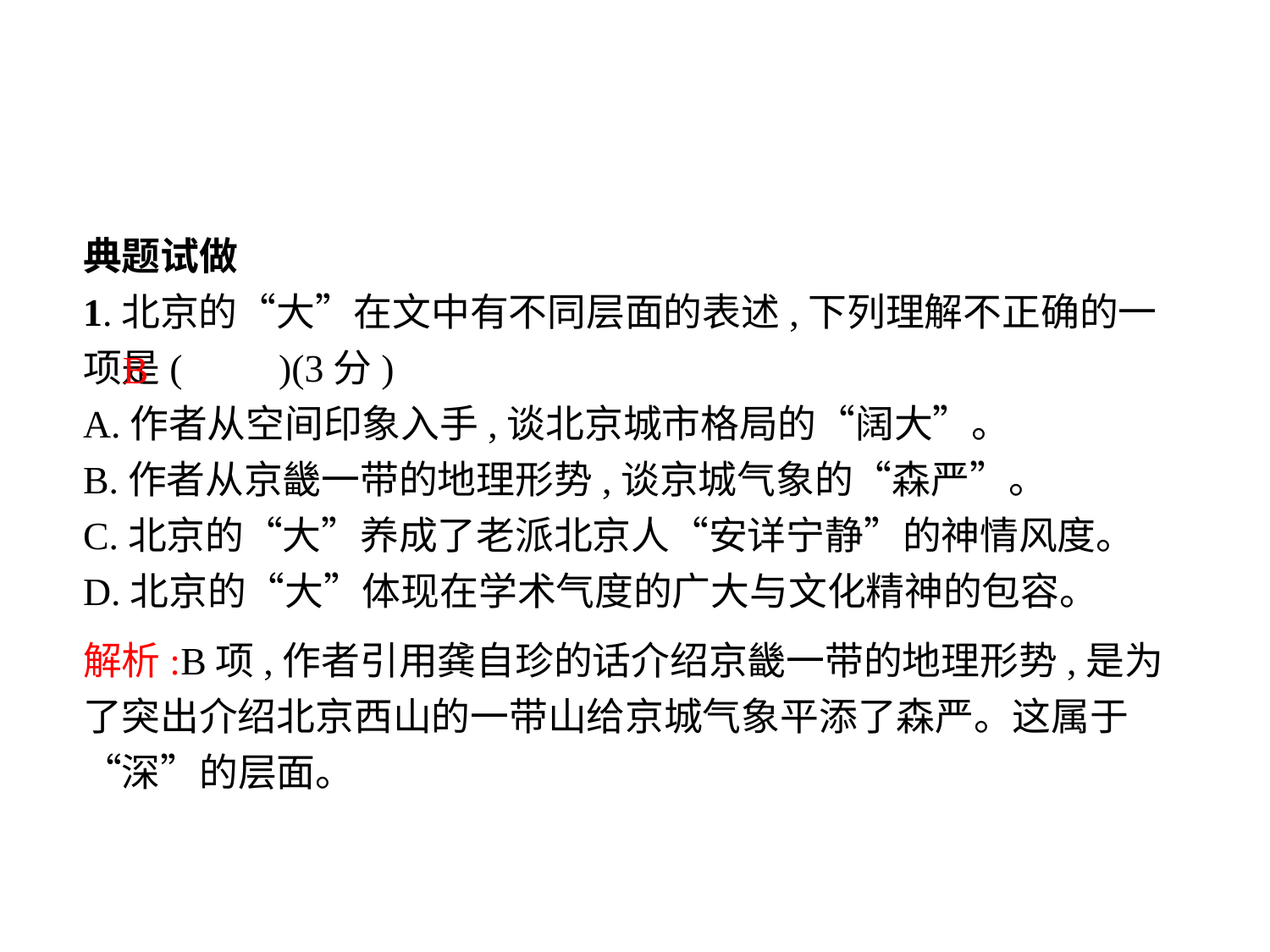

典题试做
1.北京的“大”在文中有不同层面的表述,下列理解不正确的一项是(　　)(3分)
A.作者从空间印象入手,谈北京城市格局的“阔大”。
B.作者从京畿一带的地理形势,谈京城气象的“森严”。
C.北京的“大”养成了老派北京人“安详宁静”的神情风度。
D.北京的“大”体现在学术气度的广大与文化精神的包容。
B
解析:B项,作者引用龚自珍的话介绍京畿一带的地理形势,是为了突出介绍北京西山的一带山给京城气象平添了森严。这属于“深”的层面。
-18-